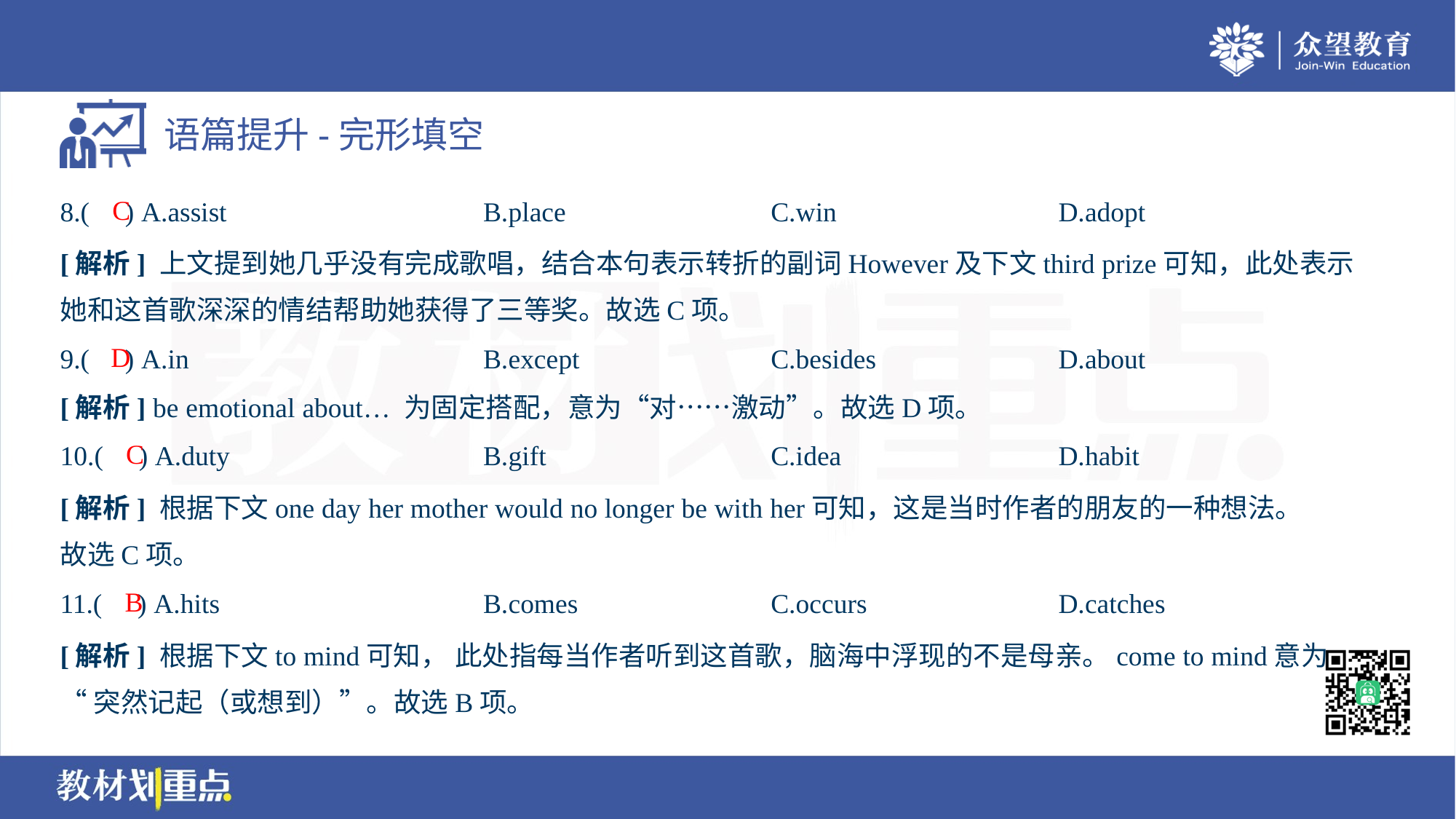

C
8.(     ) A.assist	B.place	C.win	D.adopt
[解析] 上文提到她几乎没有完成歌唱，结合本句表示转折的副词However及下文third prize可知，此处表示
她和这首歌深深的情结帮助她获得了三等奖。故选C项。
D
9.(     ) A.in	B.except	C.besides	D.about
[解析] be emotional about… 为固定搭配，意为“对……激动”。故选D项。
C
10.(     ) A.duty	B.gift	C.idea	D.habit
[解析] 根据下文one day her mother would no longer be with her可知，这是当时作者的朋友的一种想法。
故选C项。
B
11.(     ) A.hits	B.comes	C.occurs	D.catches
[解析] 根据下文to mind可知， 此处指每当作者听到这首歌，脑海中浮现的不是母亲。come to mind意为
“突然记起（或想到）”。故选B项。